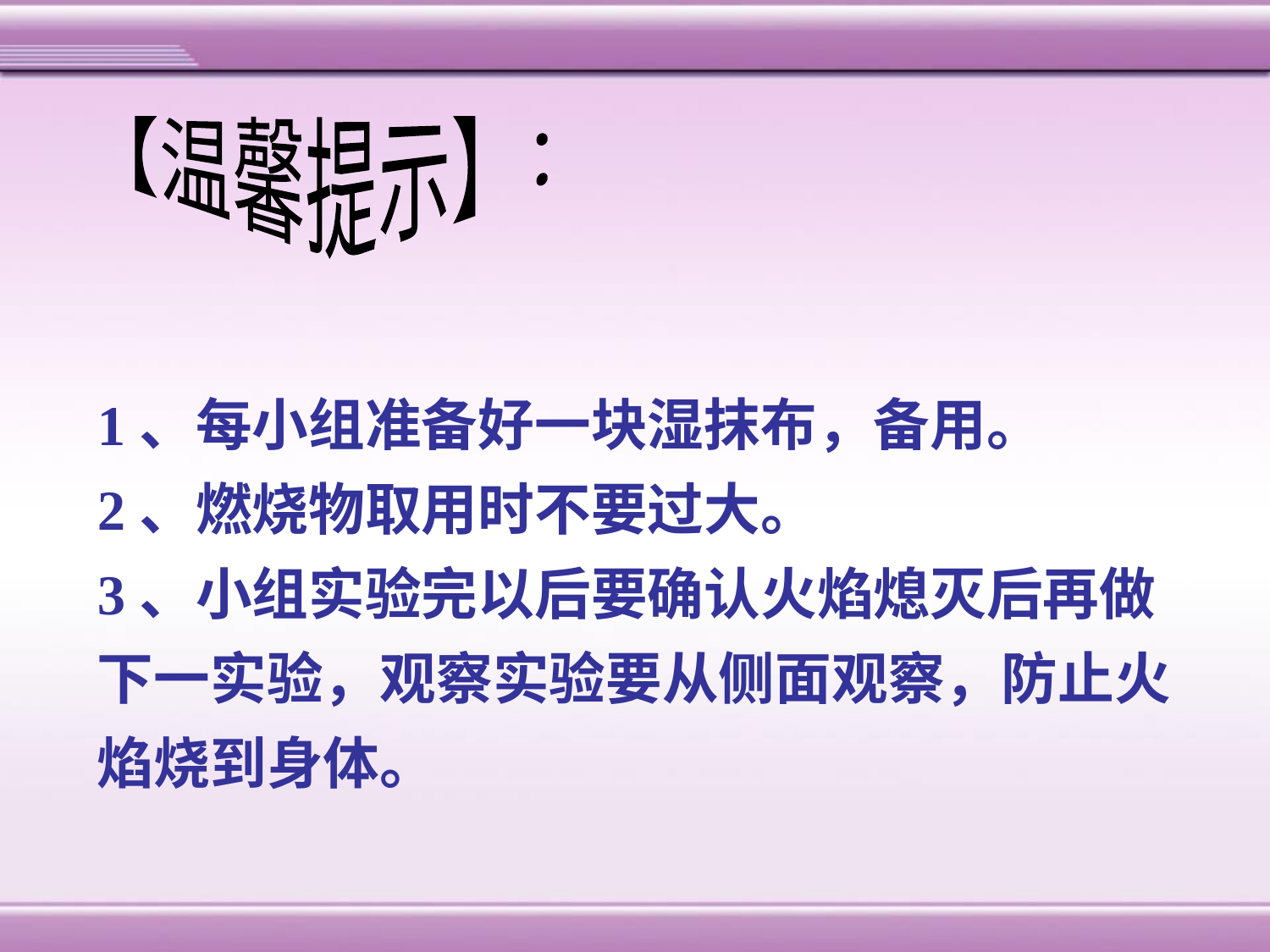

【温馨提示】：
1、每小组准备好一块湿抹布，备用。
2、燃烧物取用时不要过大。
3、小组实验完以后要确认火焰熄灭后再做下一实验，观察实验要从侧面观察，防止火焰烧到身体。
PPT模板：www.1ppt.com/moban/                  PPT素材：www.1ppt.com/sucai/
PPT背景：www.1ppt.com/beijing/                   PPT图表：www.1ppt.com/tubiao/
PPT下载：www.1ppt.com/xiazai/                     PPT教程： www.1ppt.com/powerpoint/
资料下载：www.1ppt.com/ziliao/                   范文下载：www.1ppt.com/fanwen/
试卷下载：www.1ppt.com/shiti/                     教案下载：www.1ppt.com/jiaoan/
PPT论坛：www.1ppt.cn                                     PPT课件：www.1ppt.com/kejian/
语文课件：www.1ppt.com/kejian/yuwen/    数学课件：www.1ppt.com/kejian/shuxue/
英语课件：www.1ppt.com/kejian/yingyu/    美术课件：www.1ppt.com/kejian/meishu/
科学课件：www.1ppt.com/kejian/kexue/     物理课件：www.1ppt.com/kejian/wuli/
化学课件：www.1ppt.com/kejian/huaxue/  生物课件：www.1ppt.com/kejian/shengwu/
地理课件：www.1ppt.com/kejian/dili/          历史课件：www.1ppt.com/kejian/lishi/

4